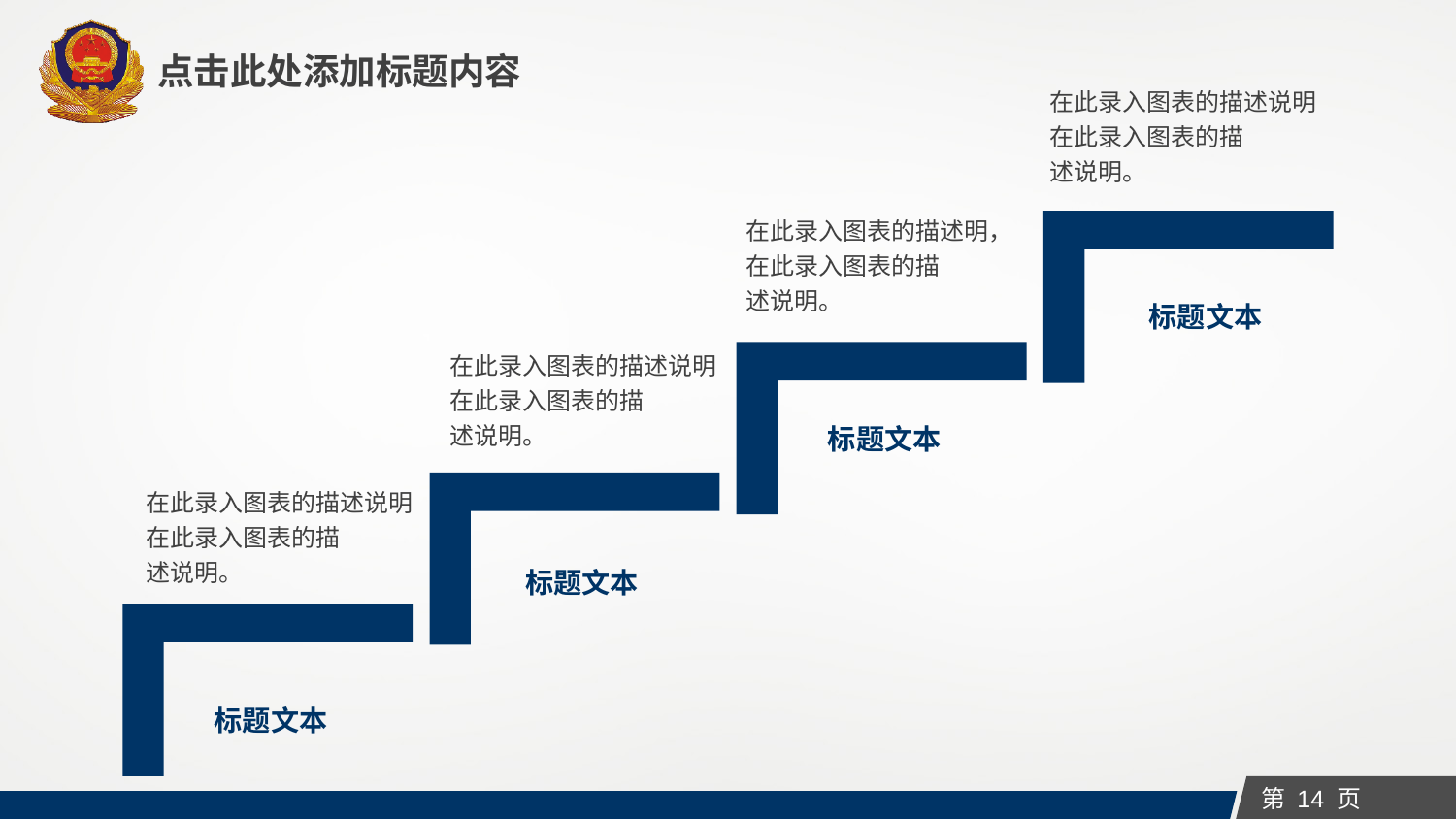

点击此处添加标题内容
在此录入图表的描述说明在此录入图表的描
述说明。
在此录入图表的描述明，在此录入图表的描
述说明。

标题文本
在此录入图表的描述说明在此录入图表的描
述说明。

标题文本

标题文本
在此录入图表的描述说明在此录入图表的描
述说明。

标题文本